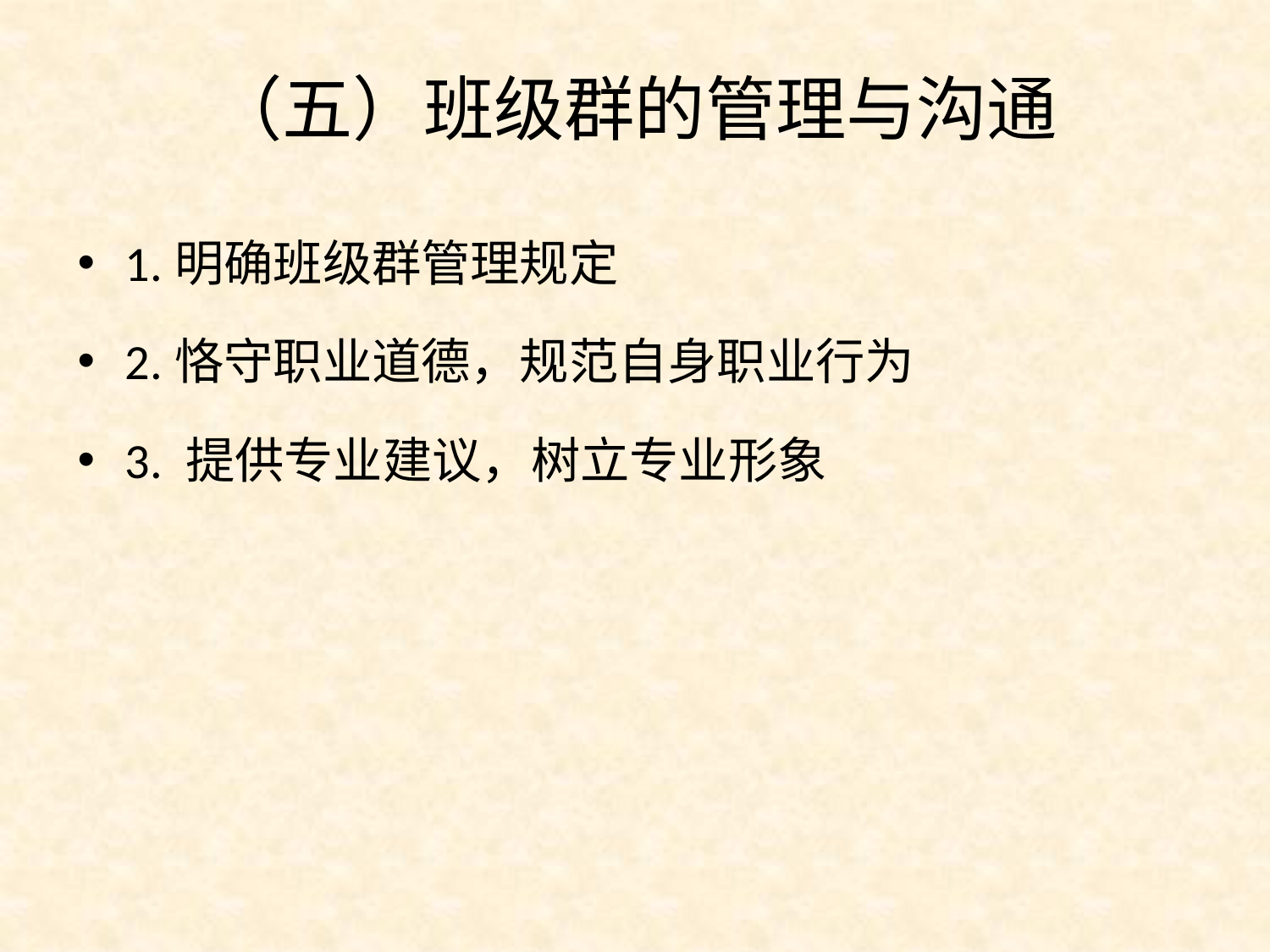

# （五）班级群的管理与沟通
1.明确班级群管理规定
2.恪守职业道德，规范自身职业行为
3. 提供专业建议，树立专业形象